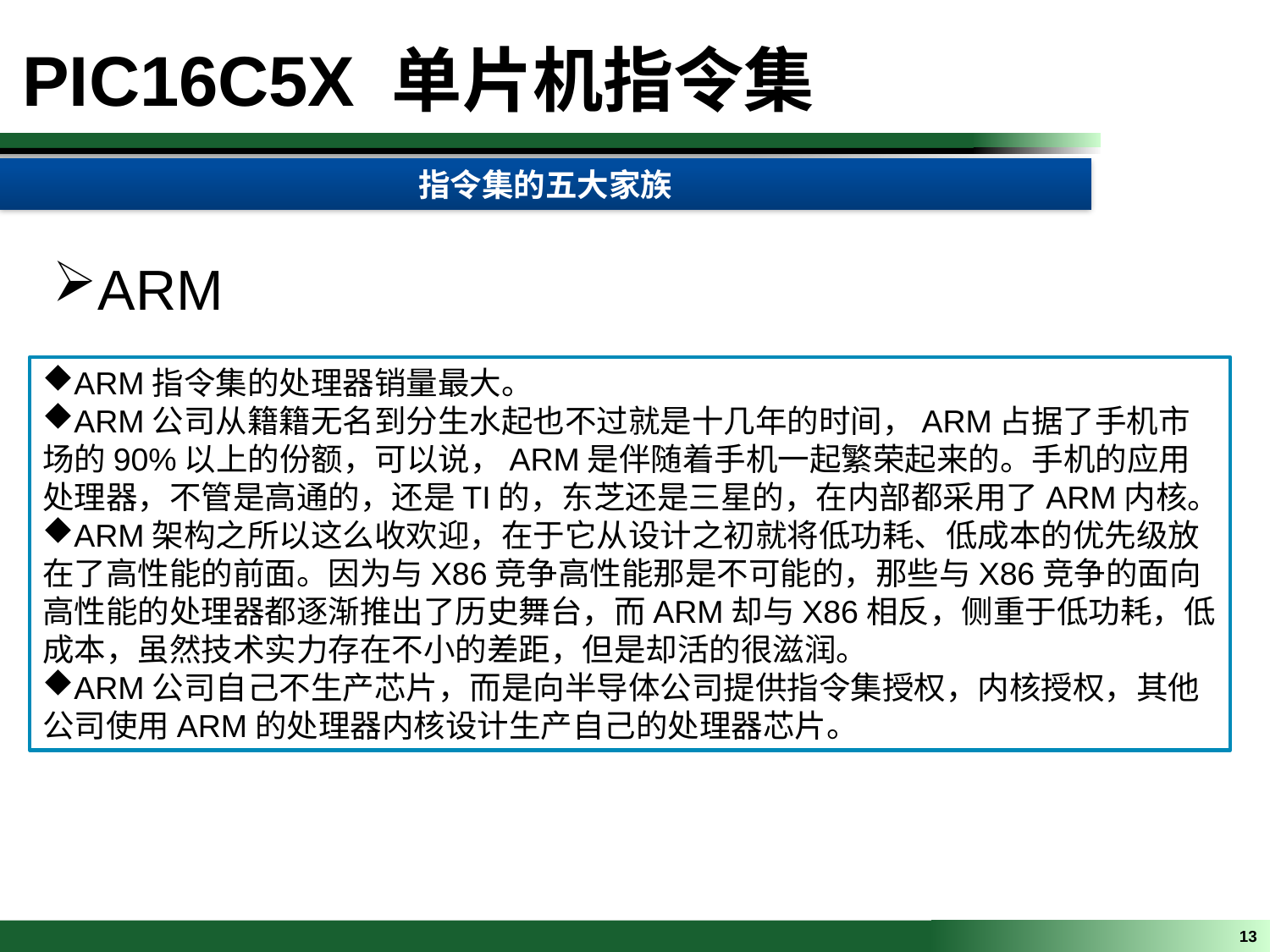

PIC16C5X 单片机指令集
指令集的五大家族
ARM
ARM指令集的处理器销量最大。
ARM公司从籍籍无名到分生水起也不过就是十几年的时间，ARM占据了手机市场的90%以上的份额，可以说，ARM是伴随着手机一起繁荣起来的。手机的应用处理器，不管是高通的，还是TI的，东芝还是三星的，在内部都采用了ARM内核。
ARM架构之所以这么收欢迎，在于它从设计之初就将低功耗、低成本的优先级放在了高性能的前面。因为与X86竞争高性能那是不可能的，那些与X86竞争的面向高性能的处理器都逐渐推出了历史舞台，而ARM却与X86相反，侧重于低功耗，低成本，虽然技术实力存在不小的差距，但是却活的很滋润。
ARM公司自己不生产芯片，而是向半导体公司提供指令集授权，内核授权，其他公司使用ARM的处理器内核设计生产自己的处理器芯片。
13